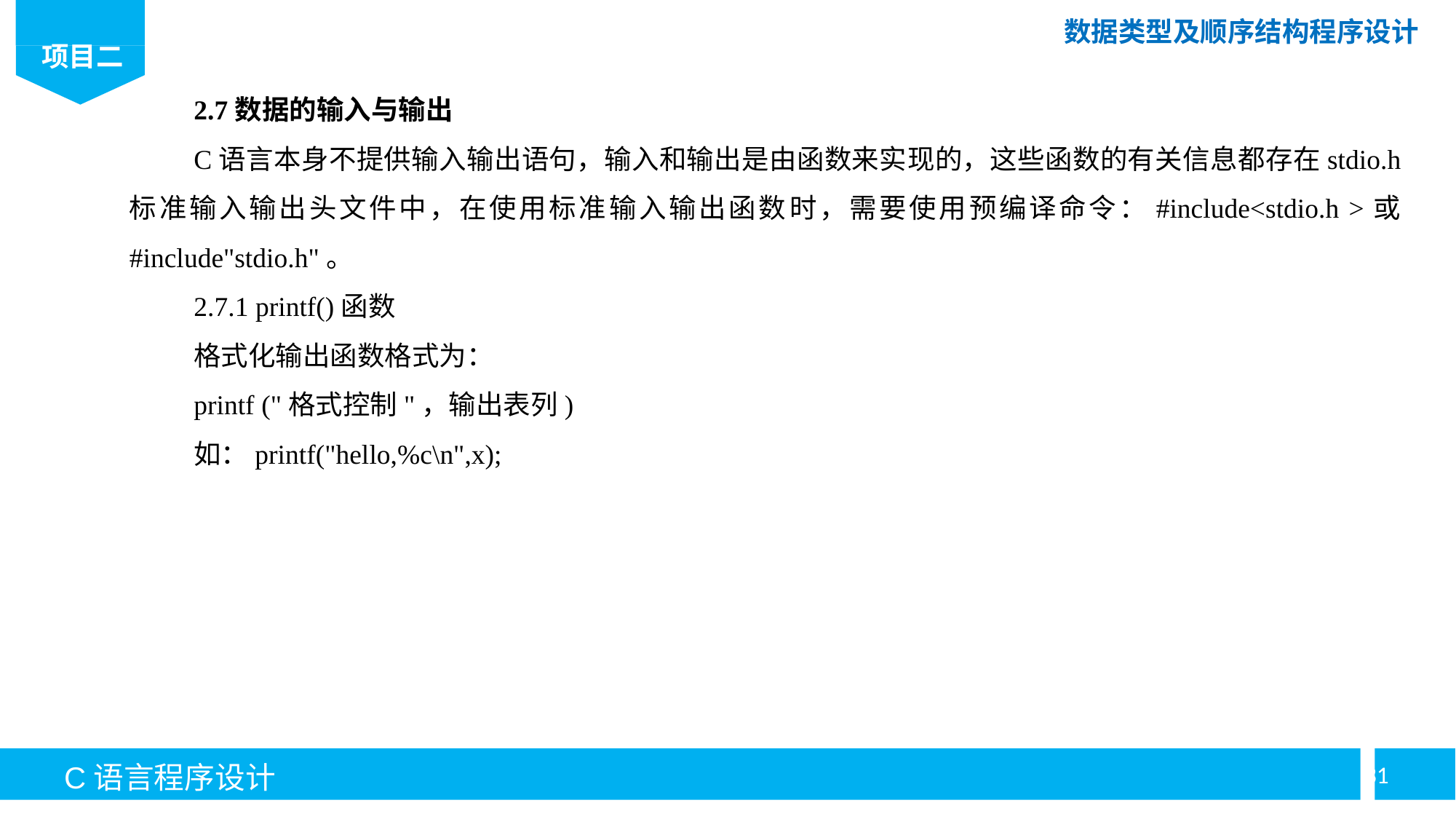

2.7数据的输入与输出
C语言本身不提供输入输出语句，输入和输出是由函数来实现的，这些函数的有关信息都存在stdio.h标准输入输出头文件中，在使用标准输入输出函数时，需要使用预编译命令：#include<stdio.h >或#include"stdio.h"。
2.7.1 printf()函数
格式化输出函数格式为：
printf ("格式控制"，输出表列)
如：printf("hello,%c\n",x);